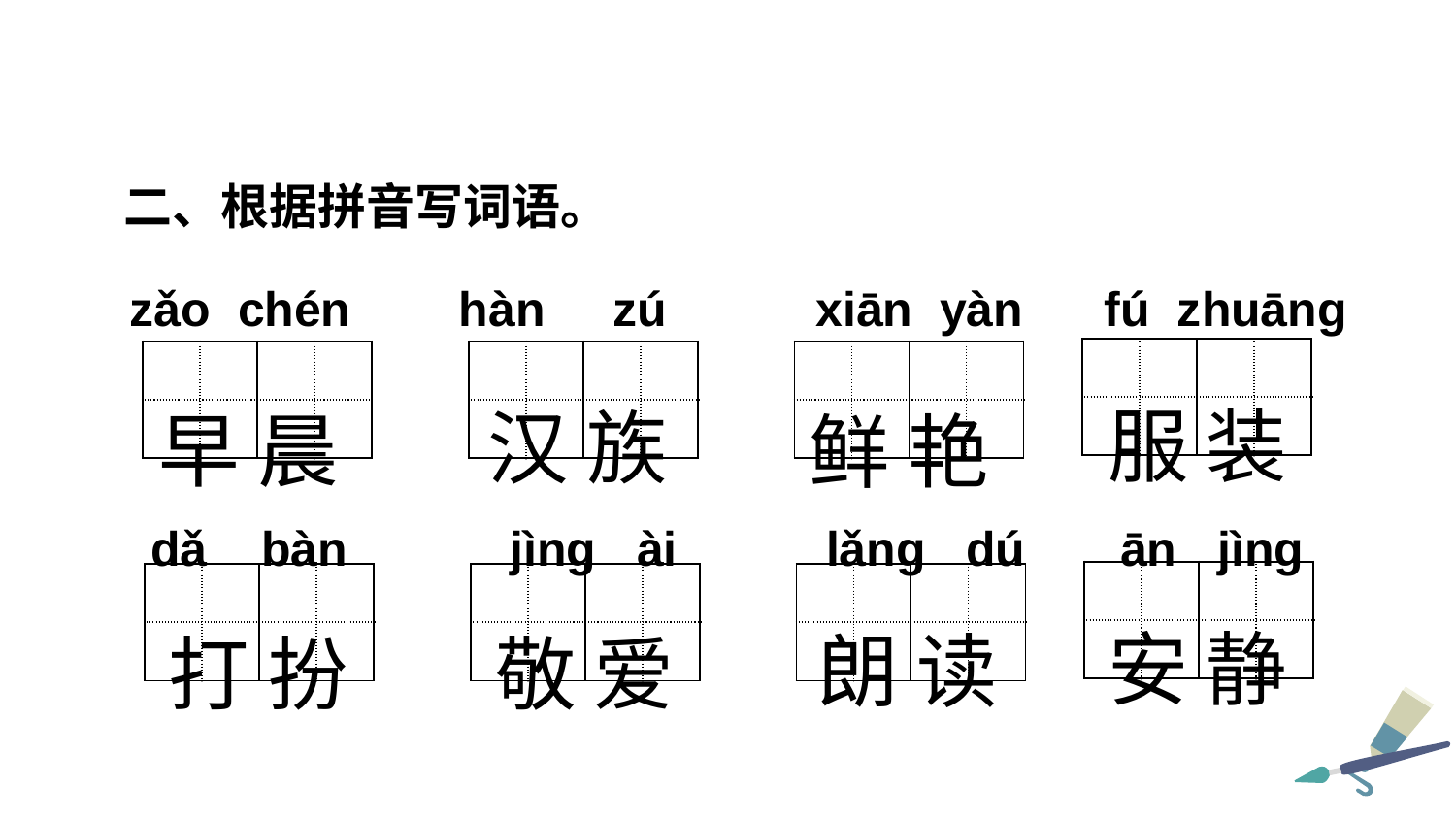

二、根据拼音写词语。
    zǎo  chén        hàn     zú           xiān  yàn      fú  zhuāng
|  |  |  |  |
| --- | --- | --- | --- |
|  |  |  |  |
服 装
|  |  |  |  |
| --- | --- | --- | --- |
|  |  |  |  |
|  |  |  |  |
| --- | --- | --- | --- |
|  |  |  |  |
汉 族
|  |  |  |  |
| --- | --- | --- | --- |
|  |  |  |  |
早 晨
鲜 艳
  dǎ    bàn            jìng   ài           lǎng   dú       ān   jìng
|  |  |  |  |
| --- | --- | --- | --- |
|  |  |  |  |
安 静
|  |  |  |  |
| --- | --- | --- | --- |
|  |  |  |  |
|  |  |  |  |
| --- | --- | --- | --- |
|  |  |  |  |
|  |  |  |  |
| --- | --- | --- | --- |
|  |  |  |  |
朗 读
打 扮
敬 爱